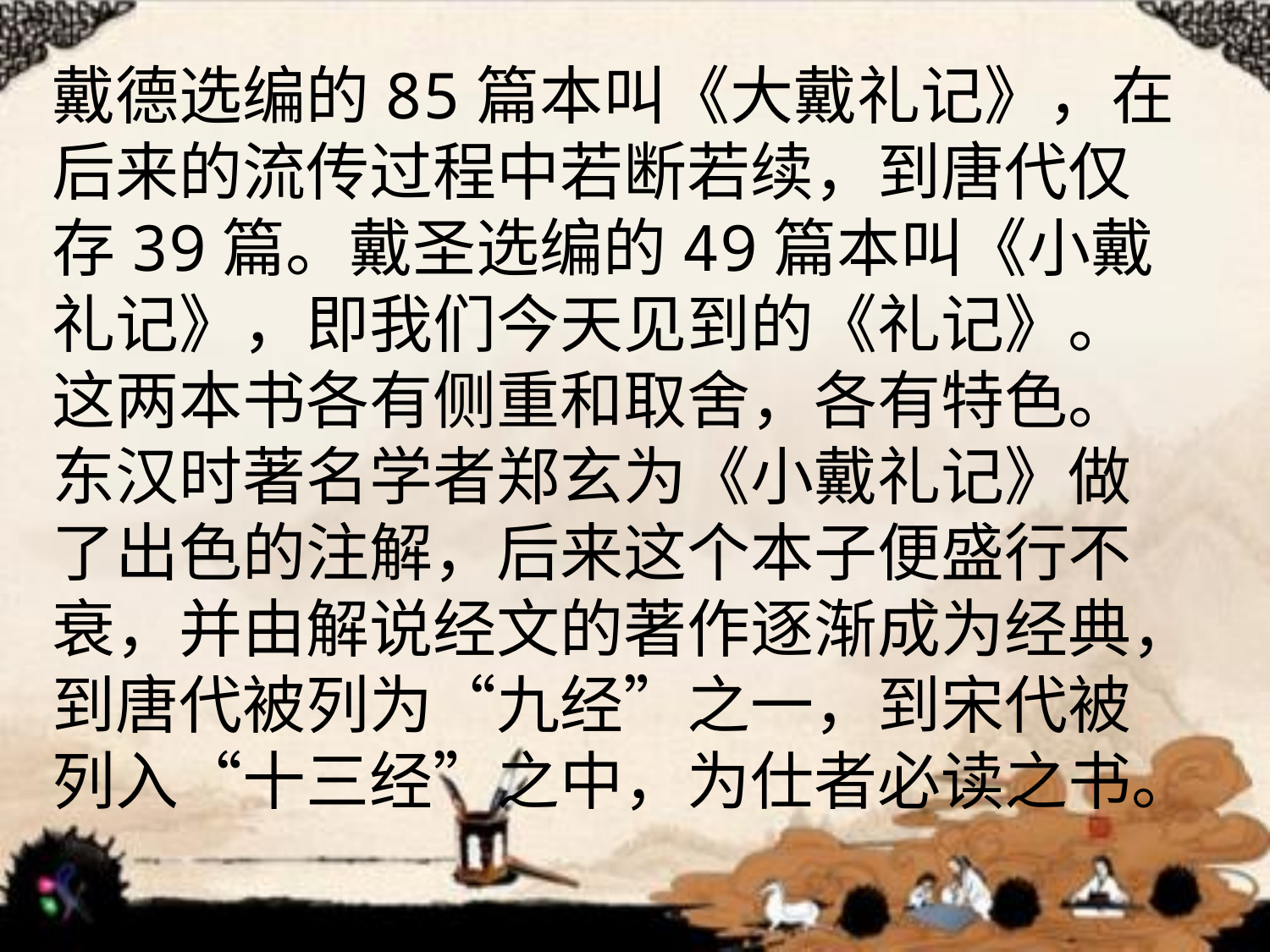

戴德选编的85篇本叫《大戴礼记》，在后来的流传过程中若断若续，到唐代仅存39篇。戴圣选编的49篇本叫《小戴礼记》，即我们今天见到的《礼记》。这两本书各有侧重和取舍，各有特色。东汉时著名学者郑玄为《小戴礼记》做了出色的注解，后来这个本子便盛行不衰，并由解说经文的著作逐渐成为经典，到唐代被列为“九经”之一，到宋代被列入“十三经”之中，为仕者必读之书。